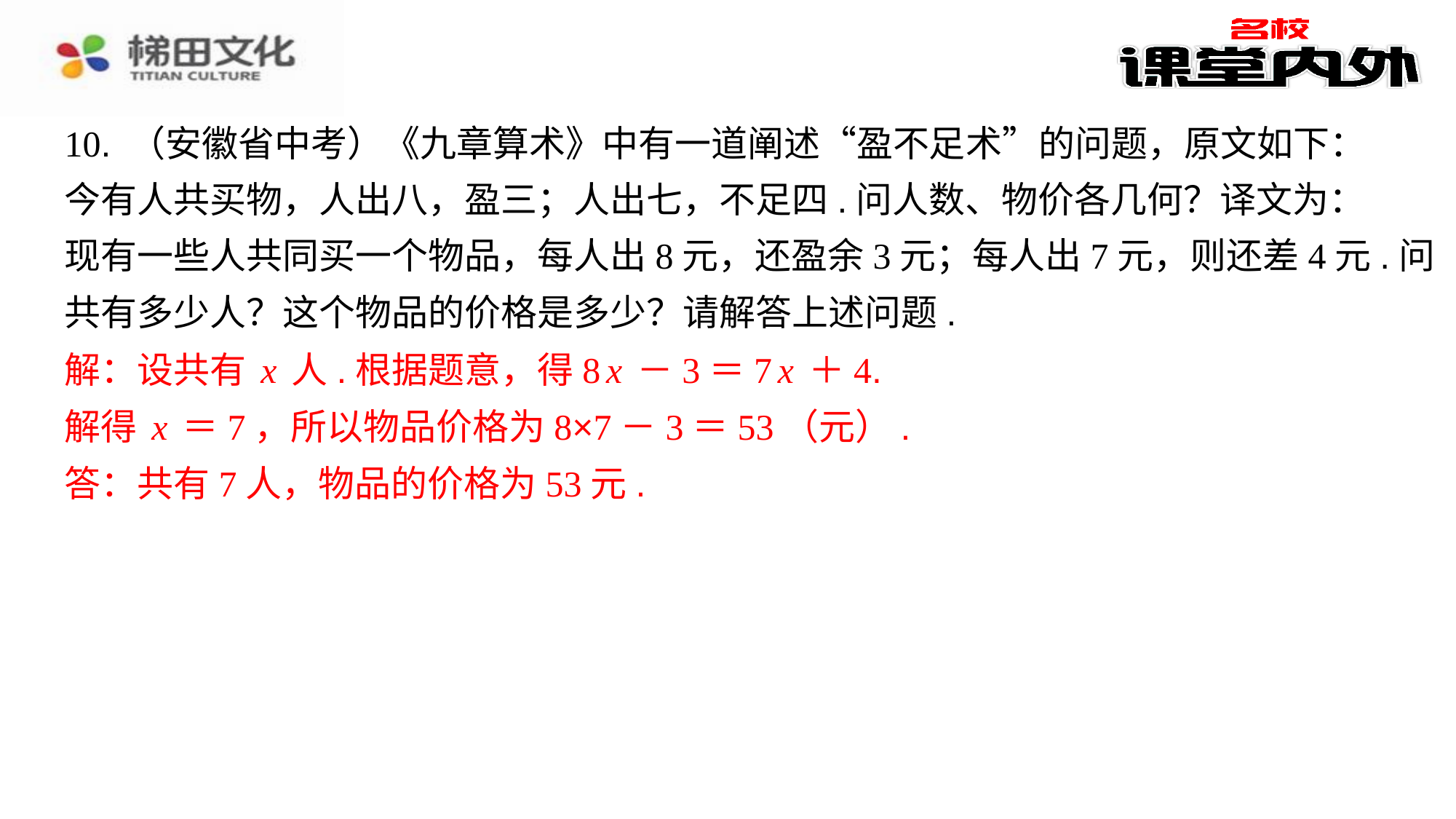

10. （安徽省中考）《九章算术》中有一道阐述“盈不足术”的问题，原文如下：
今有人共买物，人出八，盈三；人出七，不足四.问人数、物价各几何？译文为：
现有一些人共同买一个物品，每人出8元，还盈余3元；每人出7元，则还差4元.问
共有多少人？这个物品的价格是多少？请解答上述问题.
解：设共有x人.根据题意，得8x－3＝7x＋4.
解得x＝7，所以物品价格为8×7－3＝53（元）.
答：共有7人，物品的价格为53元.
解：设共有x人.根据题意，得8x－3＝7x＋4.
解得x＝7，所以物品价格为8×7－3＝53（元）.
答：共有7人，物品的价格为53元.